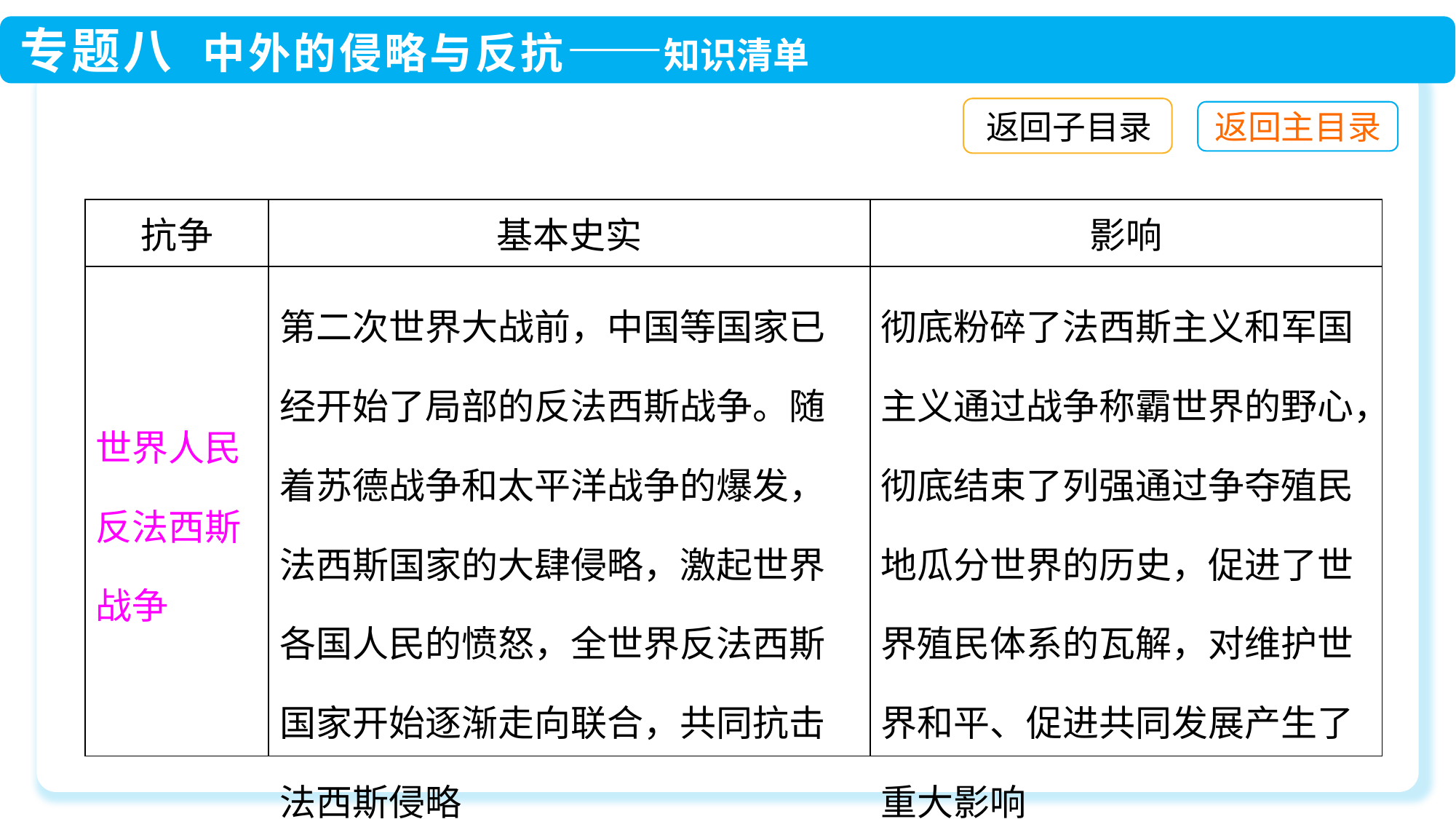

返回子目录
| 抗争 | 基本史实 | 影响 |
| --- | --- | --- |
| 世界人民反法西斯战争 | 第二次世界大战前，中国等国家已经开始了局部的反法西斯战争。随着苏德战争和太平洋战争的爆发，法西斯国家的大肆侵略，激起世界各国人民的愤怒，全世界反法西斯国家开始逐渐走向联合，共同抗击法西斯侵略 | 彻底粉碎了法西斯主义和军国主义通过战争称霸世界的野心，彻底结束了列强通过争夺殖民地瓜分世界的历史，促进了世界殖民体系的瓦解，对维护世界和平、促进共同发展产生了重大影响 |